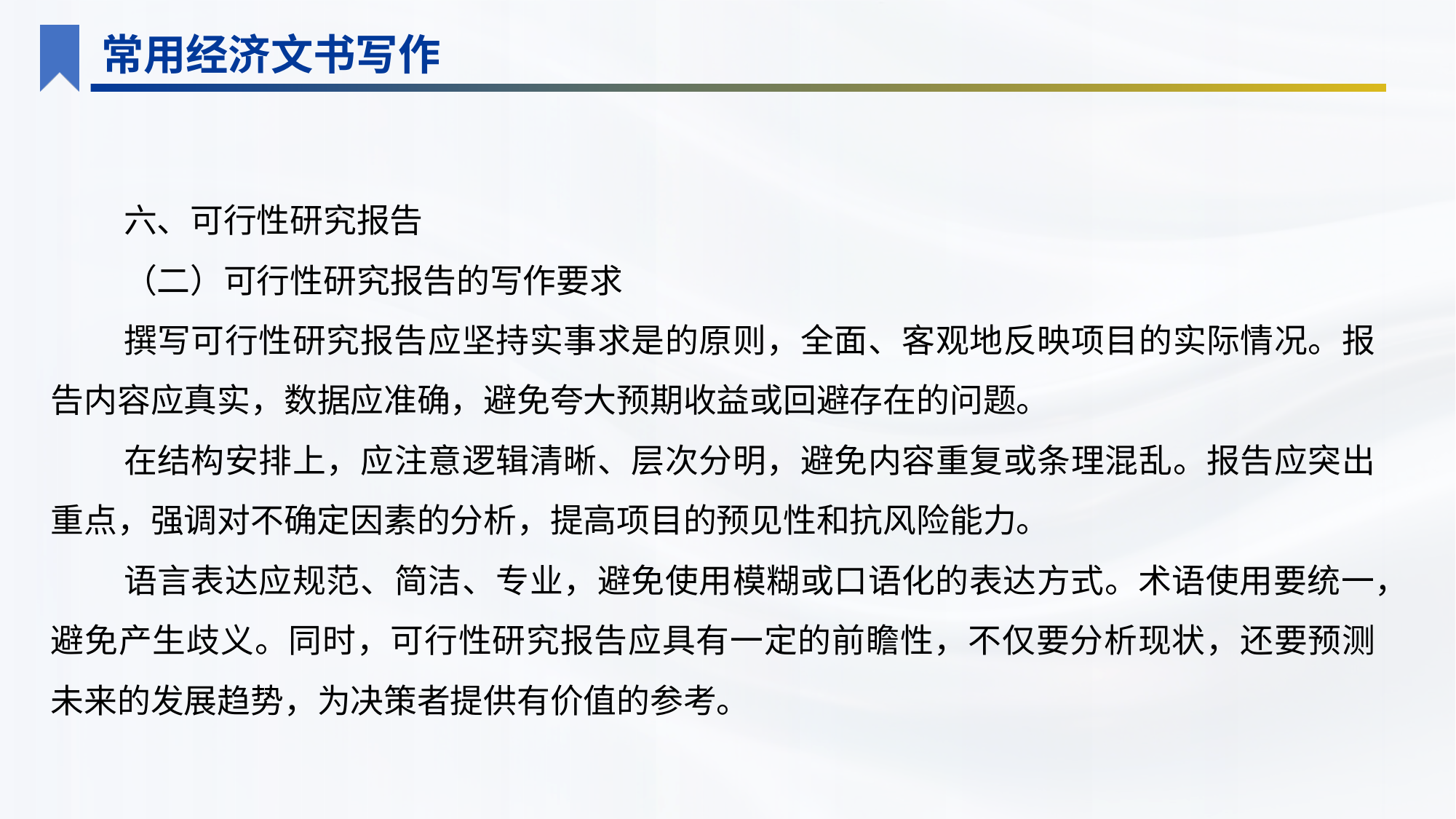

常用经济文书写作
六、可行性研究报告
（二）可行性研究报告的写作要求
撰写可行性研究报告应坚持实事求是的原则，全面、客观地反映项目的实际情况。报告内容应真实，数据应准确，避免夸大预期收益或回避存在的问题。
在结构安排上，应注意逻辑清晰、层次分明，避免内容重复或条理混乱。报告应突出重点，强调对不确定因素的分析，提高项目的预见性和抗风险能力。
语言表达应规范、简洁、专业，避免使用模糊或口语化的表达方式。术语使用要统一，避免产生歧义。同时，可行性研究报告应具有一定的前瞻性，不仅要分析现状，还要预测未来的发展趋势，为决策者提供有价值的参考。